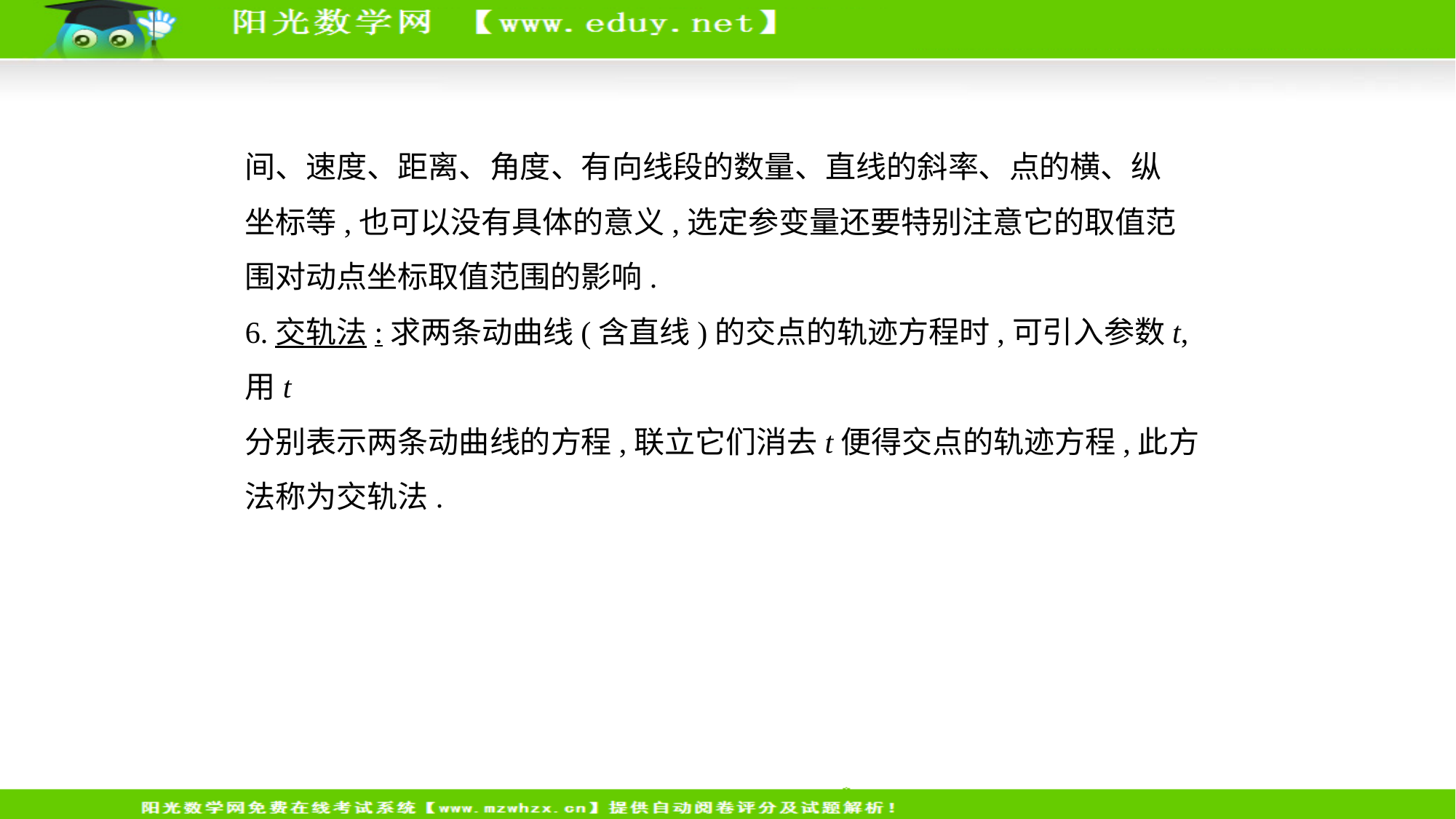

间、速度、距离、角度、有向线段的数量、直线的斜率、点的横、纵
坐标等,也可以没有具体的意义,选定参变量还要特别注意它的取值范
围对动点坐标取值范围的影响.
6.交轨法:求两条动曲线(含直线)的交点的轨迹方程时,可引入参数t,用t
分别表示两条动曲线的方程,联立它们消去t便得交点的轨迹方程,此方
法称为交轨法.